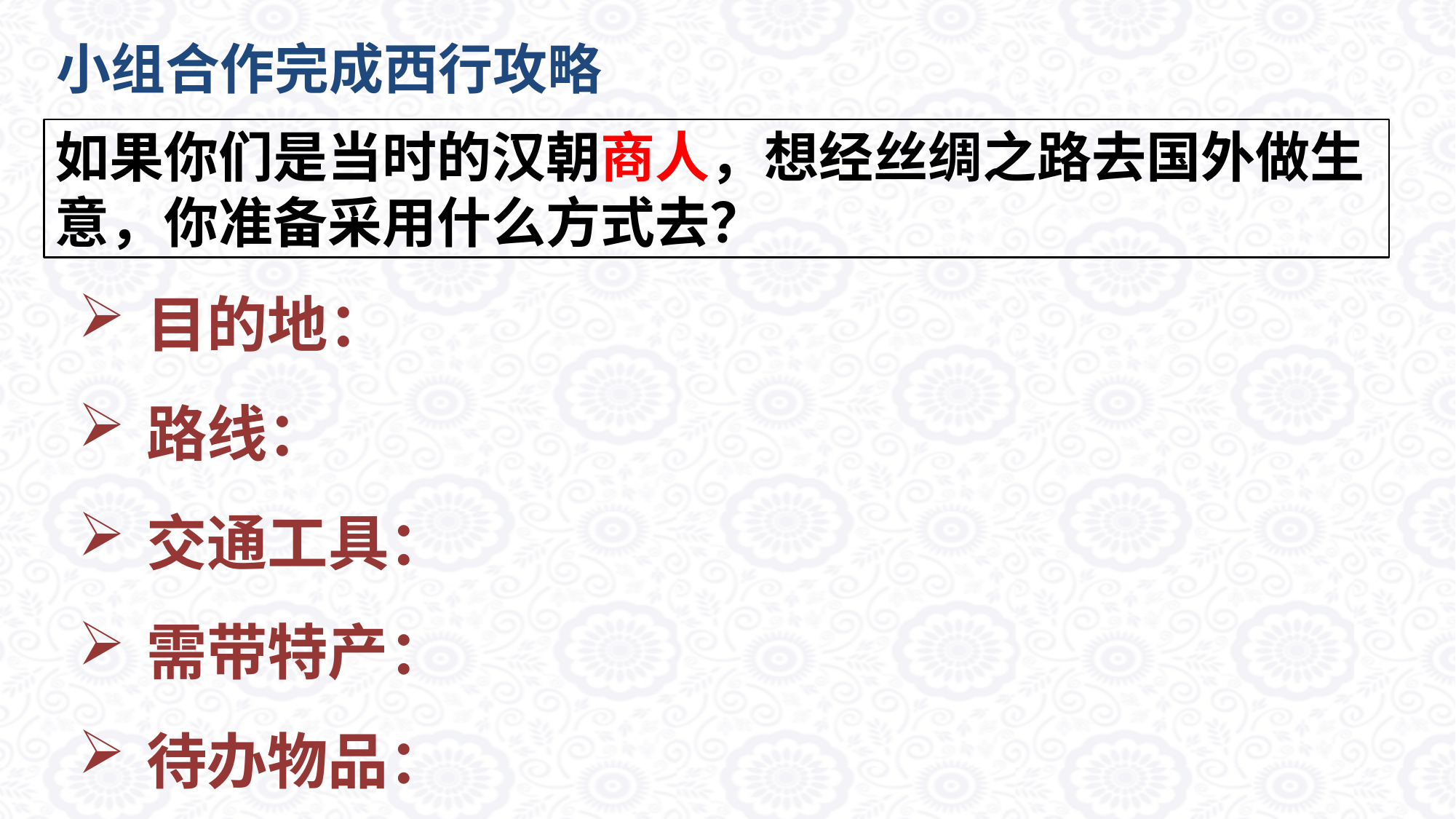

小组合作完成西行攻略
# 如果你们是当时的汉朝商人，想经丝绸之路去国外做生意，你准备采用什么方式去？
目的地：
路线：
交通工具：
需带特产：
待办物品：